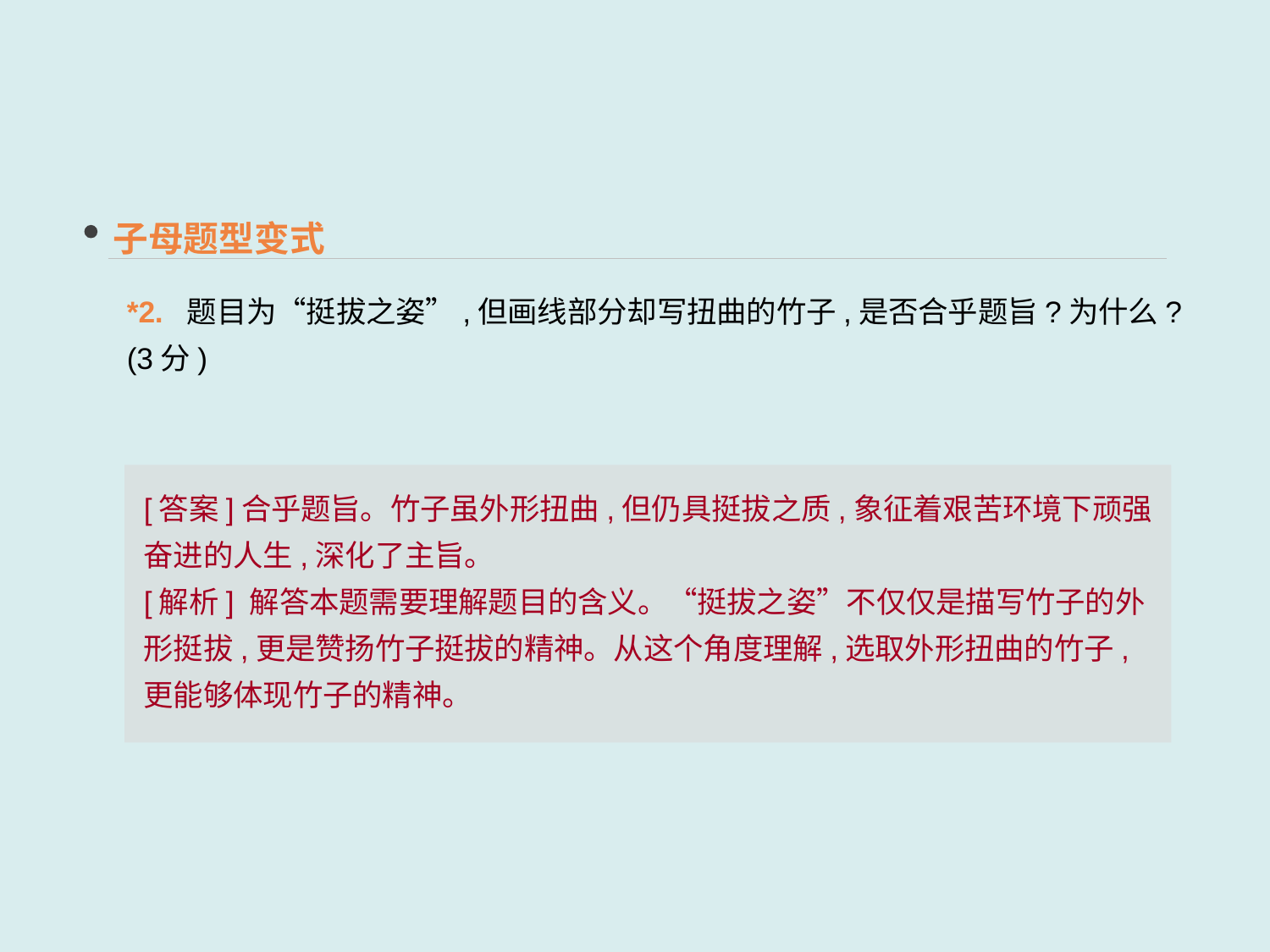

子母题型变式

*2.  题目为“挺拔之姿”,但画线部分却写扭曲的竹子,是否合乎题旨?为什么?(3分)

[答案]合乎题旨。竹子虽外形扭曲,但仍具挺拔之质,象征着艰苦环境下顽强奋进的人生,深化了主旨。
[解析] 解答本题需要理解题目的含义。“挺拔之姿”不仅仅是描写竹子的外形挺拔,更是赞扬竹子挺拔的精神。从这个角度理解,选取外形扭曲的竹子,更能够体现竹子的精神。